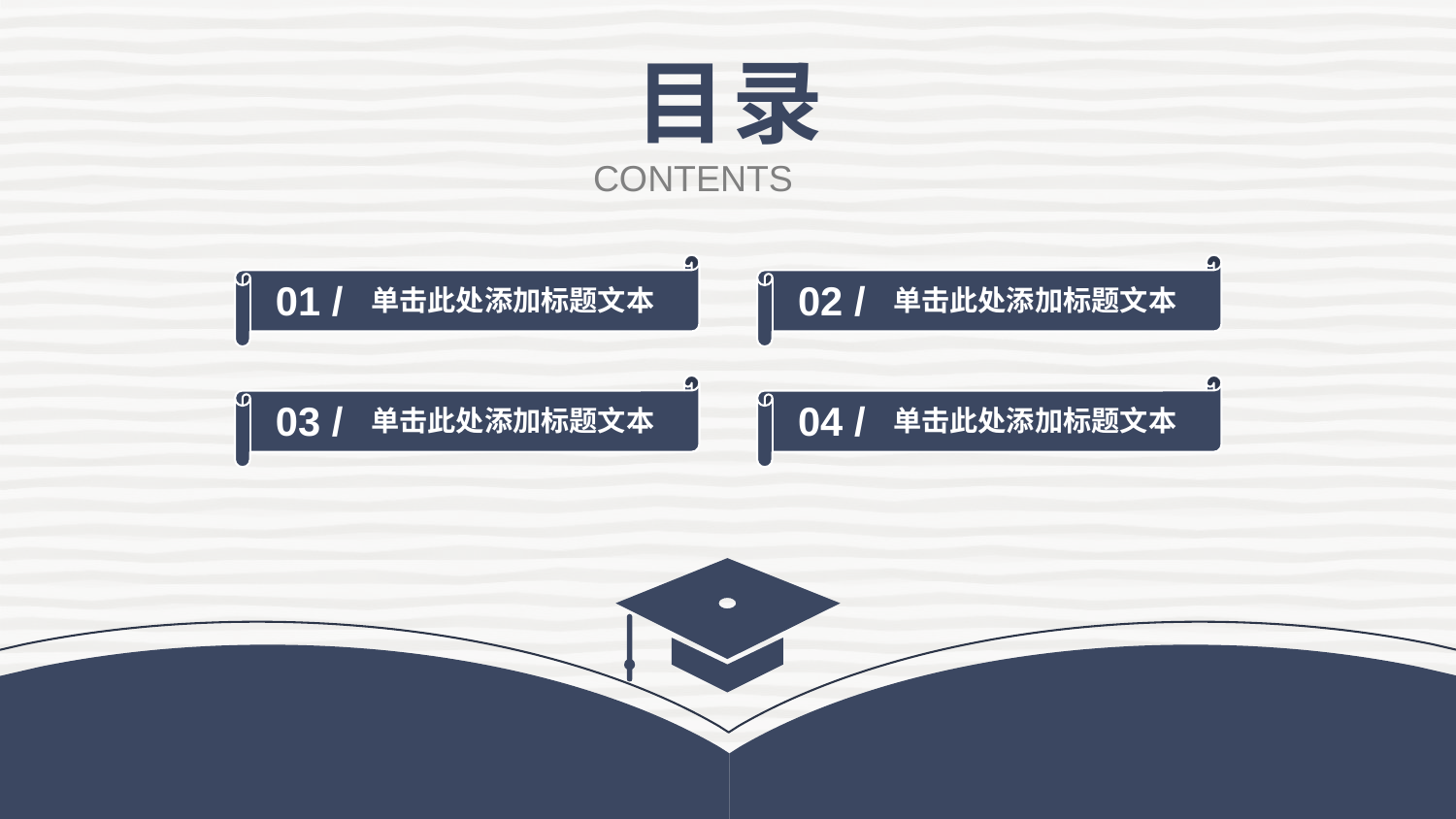

目录
CONTENTS

01 /
单击此处添加标题文本

02 /
单击此处添加标题文本

03 /
单击此处添加标题文本

04 /
单击此处添加标题文本

5 1 PP T模板网   www. 5 1pptmoban.com